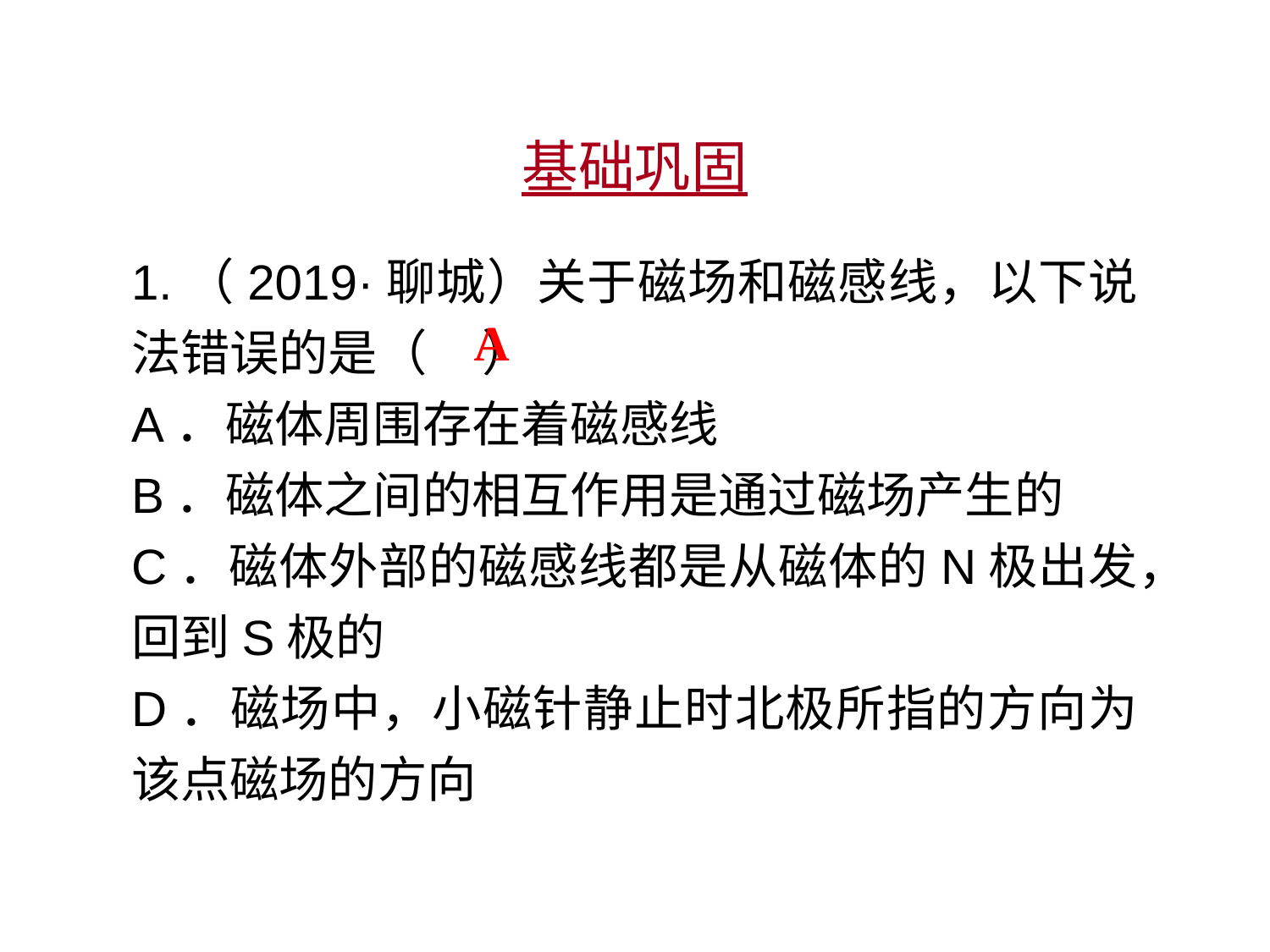

基础巩固
1.（2019·聊城）关于磁场和磁感线，以下说法错误的是（     ）
A．磁体周围存在着磁感线
B．磁体之间的相互作用是通过磁场产生的
C．磁体外部的磁感线都是从磁体的N极出发，回到S极的
D．磁场中，小磁针静止时北极所指的方向为该点磁场的方向
A